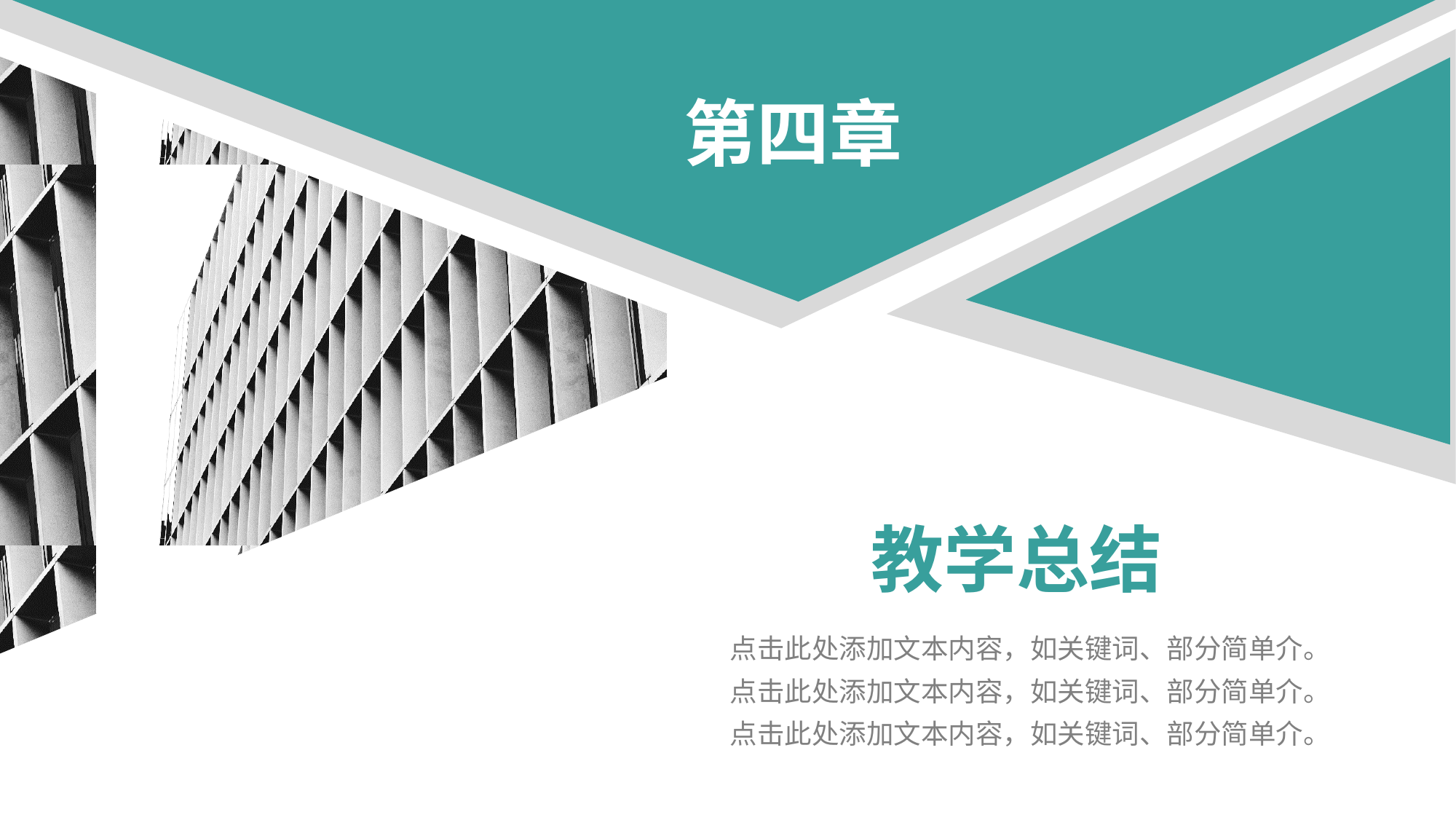

第四章

教学总结
点击此处添加文本内容，如关键词、部分简单介。
点击此处添加文本内容，如关键词、部分简单介。
点击此处添加文本内容，如关键词、部分简单介。